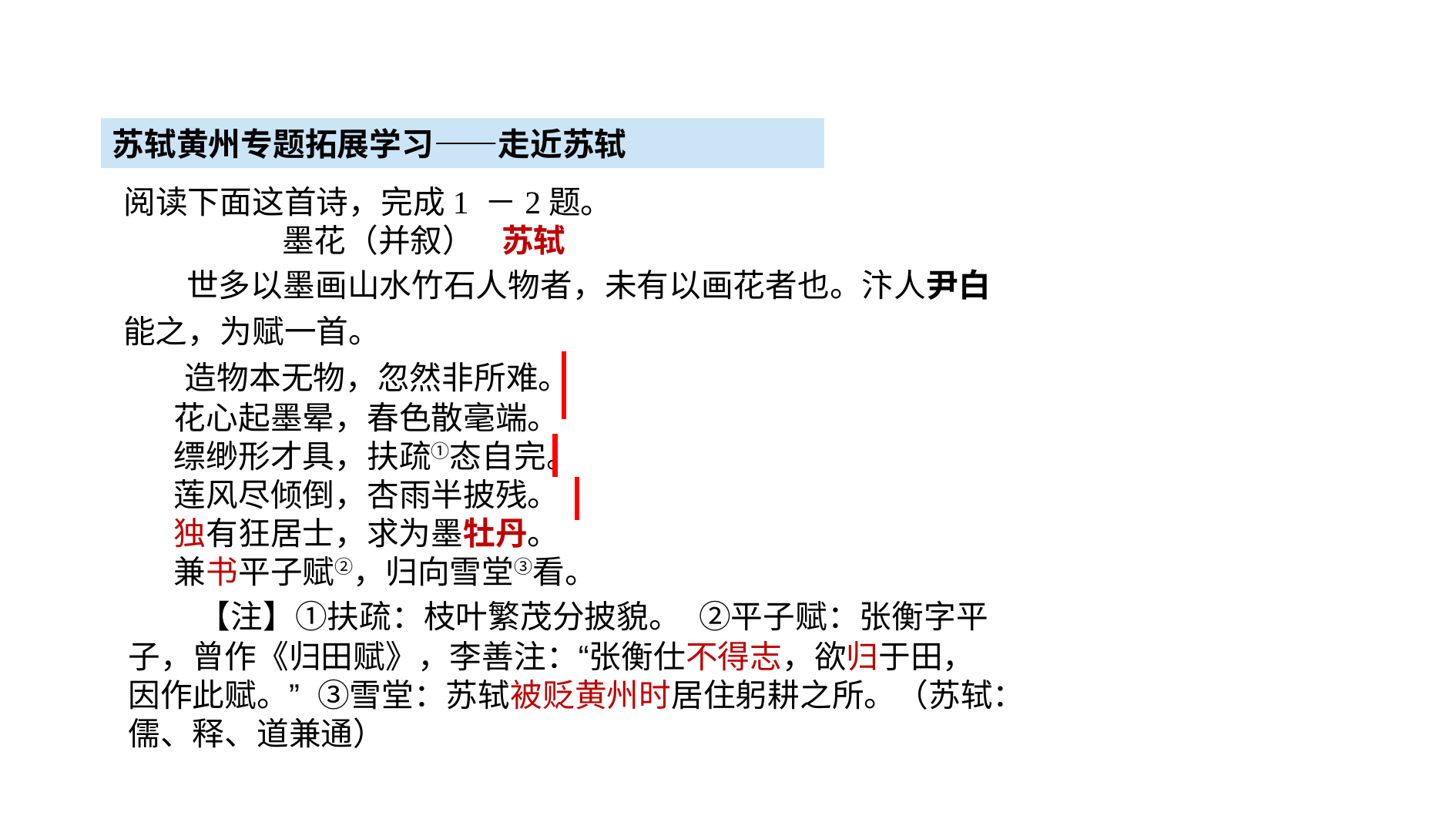

苏轼黄州专题拓展学习——走近苏轼
阅读下面这首诗，完成1 －2题。
                 墨花（并叙）   苏轼
     世多以墨画山水竹石人物者，未有以画花者也。汴人尹白能之，为赋一首。
      造物本无物，忽然非所难。
      花心起墨晕，春色散毫端。
      缥缈形才具，扶疏①态自完。
      莲风尽倾倒，杏雨半披残。
      独有狂居士，求为墨牡丹。
      兼书平子赋②，归向雪堂③看。
      【注】①扶疏：枝叶繁茂分披貌。  ②平子赋：张衡字平子，曾作《归田赋》，李善注：“张衡仕不得志，欲归于田，因作此赋。”  ③雪堂：苏轼被贬黄州时居住躬耕之所。（苏轼：儒、释、道兼通）